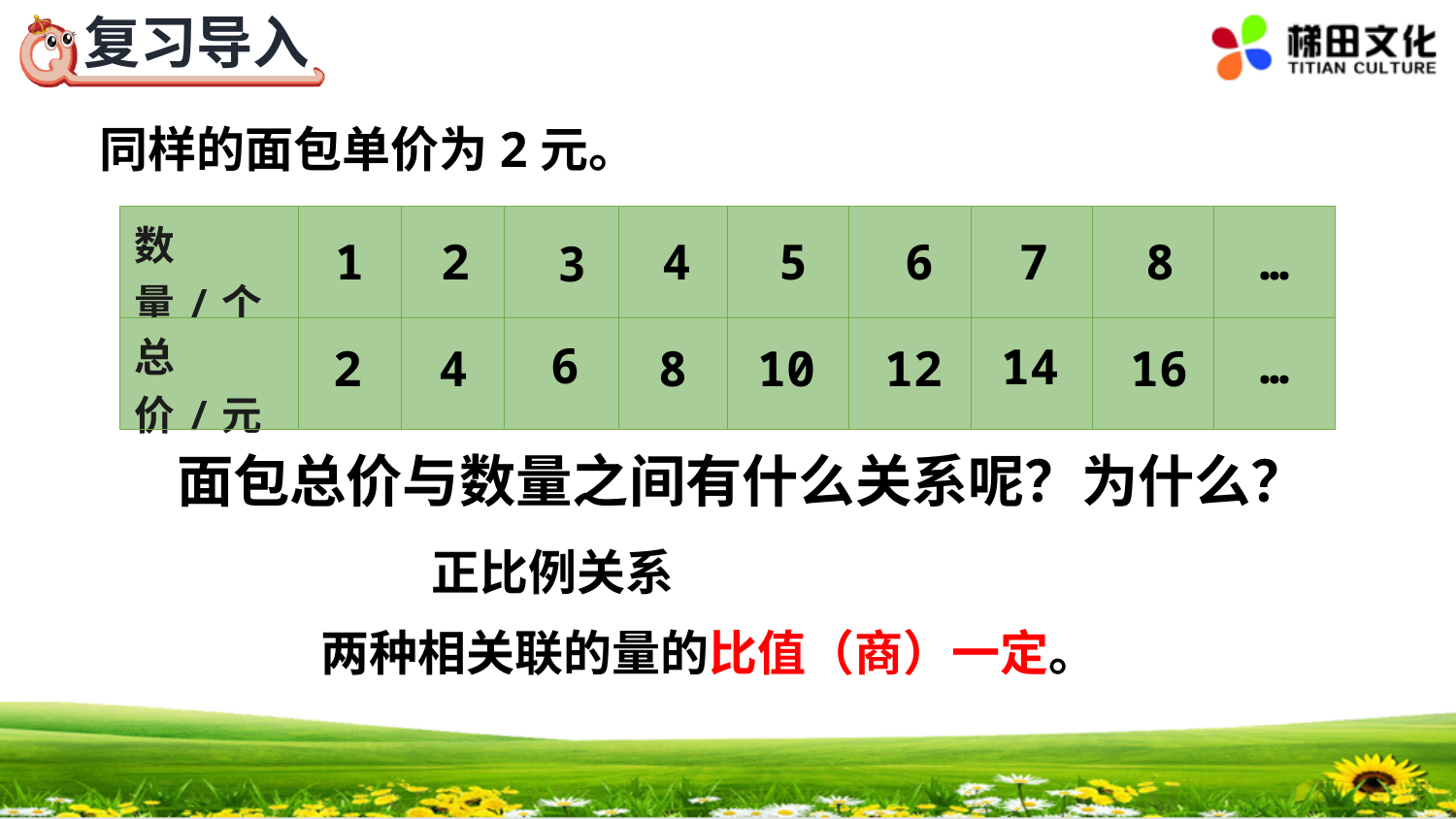

同样的面包单价为2元。
| 数量/个 |  |  |  |  |  |  |  |  |  |
| --- | --- | --- | --- | --- | --- | --- | --- | --- | --- |
| 总价/元 |  |  |  |  |  |  |  |  |  |
1
2
4
5
6
7
8
…
3
…
6
14
2
4
8
10
12
16
面包总价与数量之间有什么关系呢？为什么？
正比例关系
两种相关联的量的比值（商）一定。